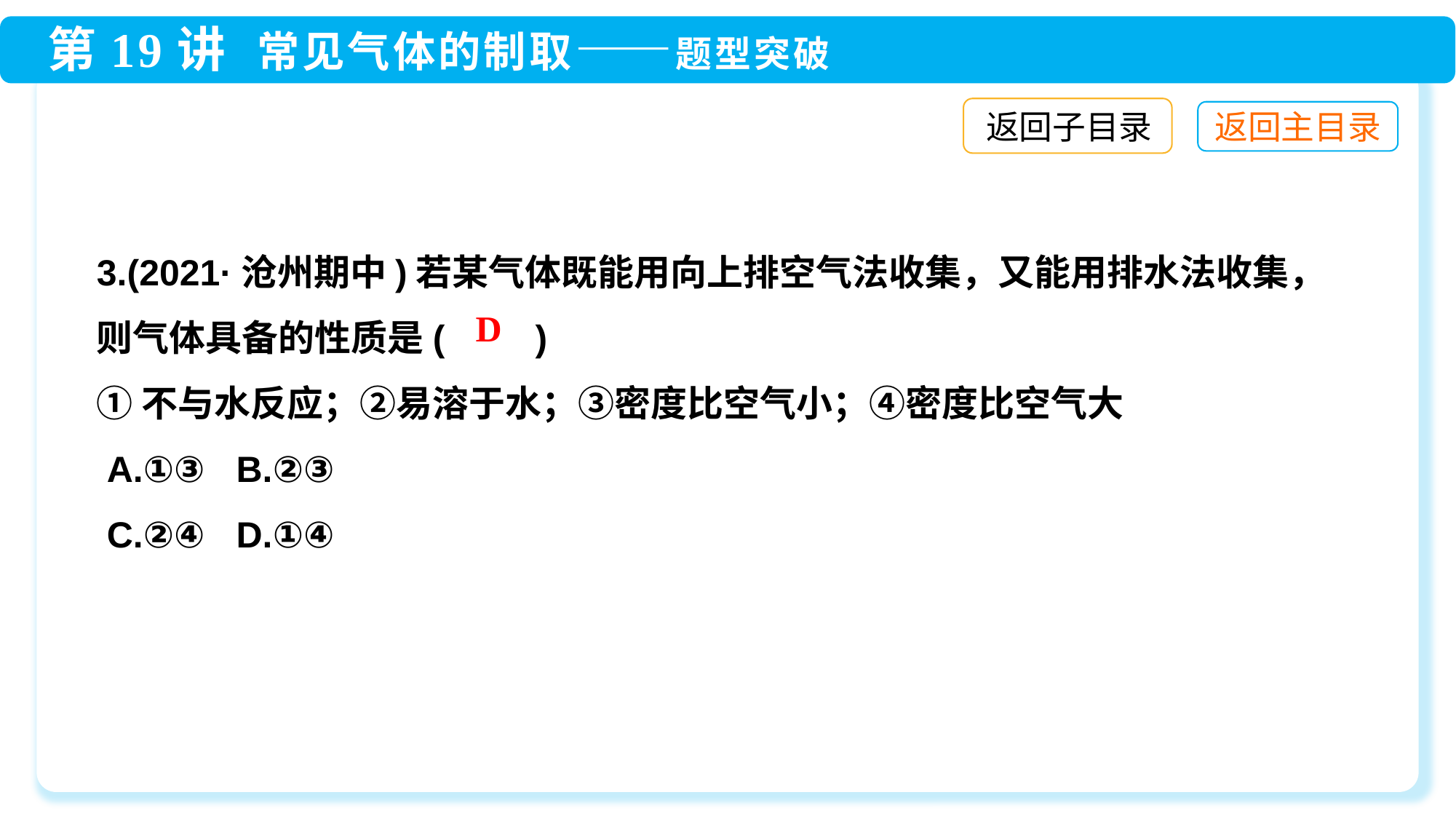

返回子目录
3.(2021·沧州期中)若某气体既能用向上排空气法收集，又能用排水法收集，则气体具备的性质是(　　)
①不与水反应；②易溶于水；③密度比空气小；④密度比空气大
 A.①③	   B.②③
 C.②④	   D.①④
D